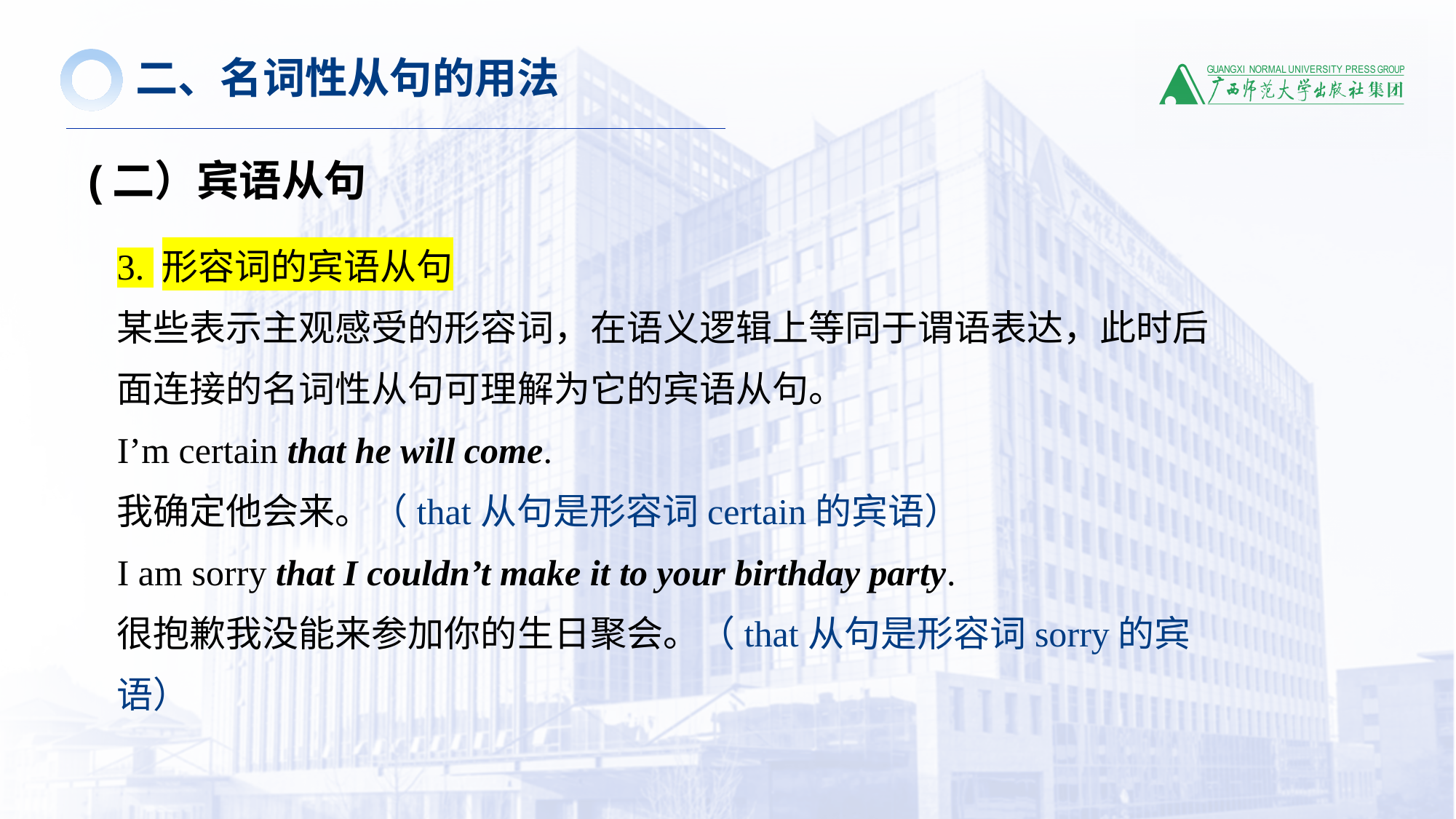

二、名词性从句的用法

(二）宾语从句
3. 形容词的宾语从句
某些表示主观感受的形容词，在语义逻辑上等同于谓语表达，此时后面连接的名词性从句可理解为它的宾语从句。
I’m certain that he will come.
我确定他会来。（that从句是形容词certain的宾语）
I am sorry that I couldn’t make it to your birthday party.
很抱歉我没能来参加你的生日聚会。（that从句是形容词sorry的宾语）